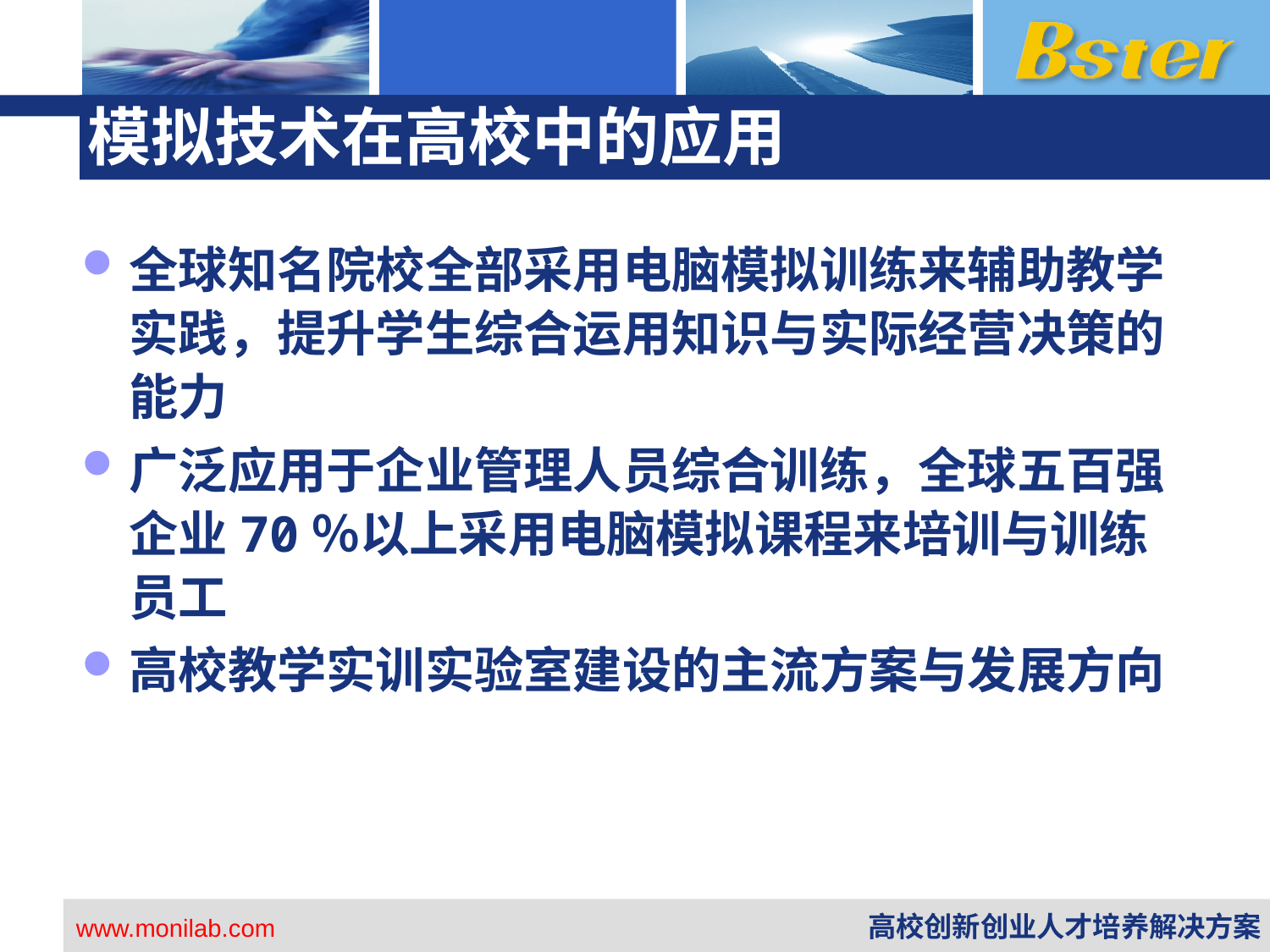

# 模拟技术在高校中的应用
全球知名院校全部采用电脑模拟训练来辅助教学实践，提升学生综合运用知识与实际经营决策的能力
广泛应用于企业管理人员综合训练，全球五百强企业70％以上采用电脑模拟课程来培训与训练员工
高校教学实训实验室建设的主流方案与发展方向